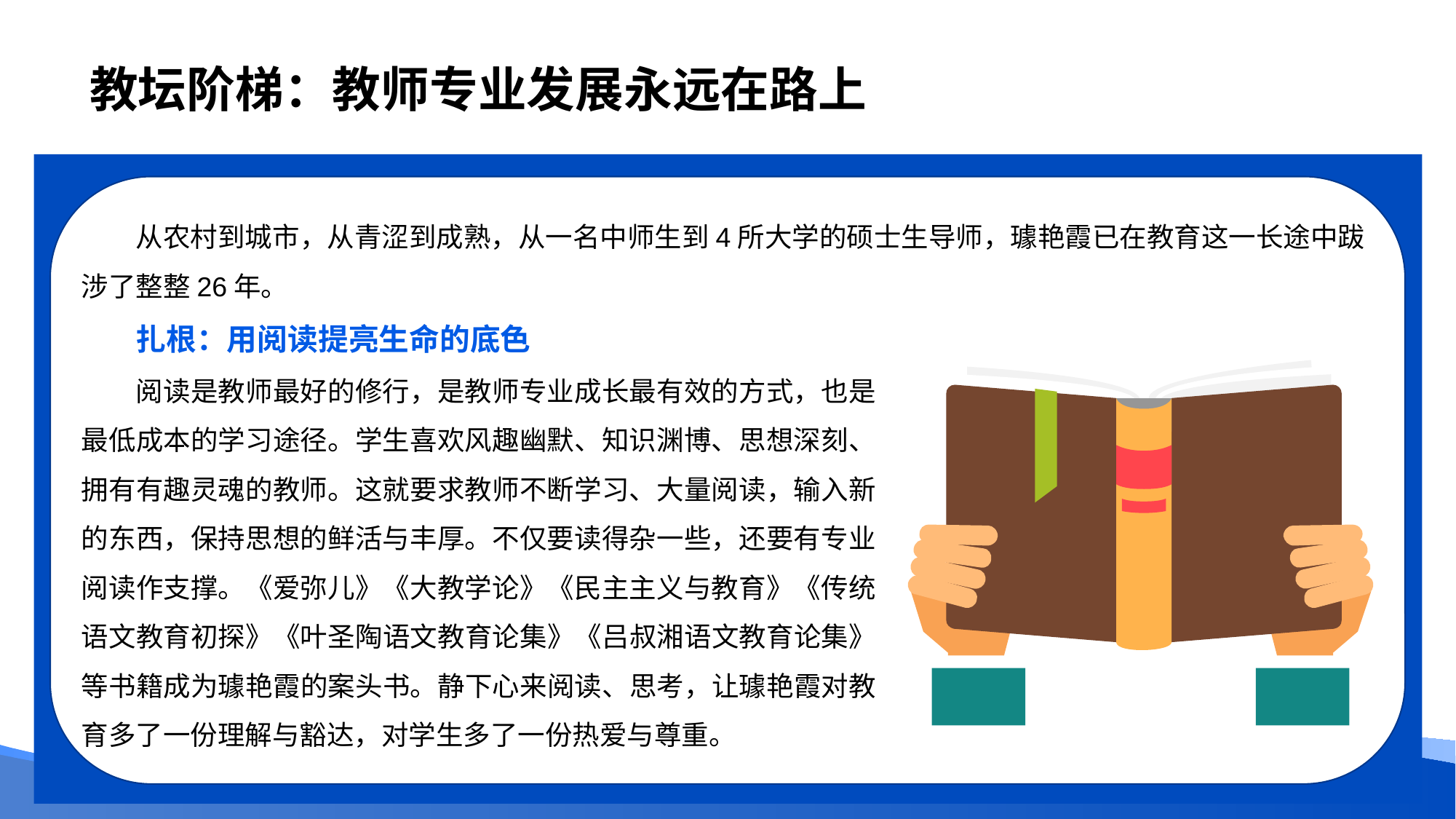

# 教坛阶梯：教师专业发展永远在路上

从农村到城市，从青涩到成熟，从一名中师生到4所大学的硕士生导师，璩艳霞已在教育这一长途中跋涉了整整26年。
扎根：用阅读提亮生命的底色

阅读是教师最好的修行，是教师专业成长最有效的方式，也是最低成本的学习途径。学生喜欢风趣幽默、知识渊博、思想深刻、拥有有趣灵魂的教师。这就要求教师不断学习、大量阅读，输入新的东西，保持思想的鲜活与丰厚。不仅要读得杂一些，还要有专业阅读作支撑。《爱弥儿》《大教学论》《民主主义与教育》《传统语文教育初探》《叶圣陶语文教育论集》《吕叔湘语文教育论集》等书籍成为璩艳霞的案头书。静下心来阅读、思考，让璩艳霞对教育多了一份理解与豁达，对学生多了一份热爱与尊重。